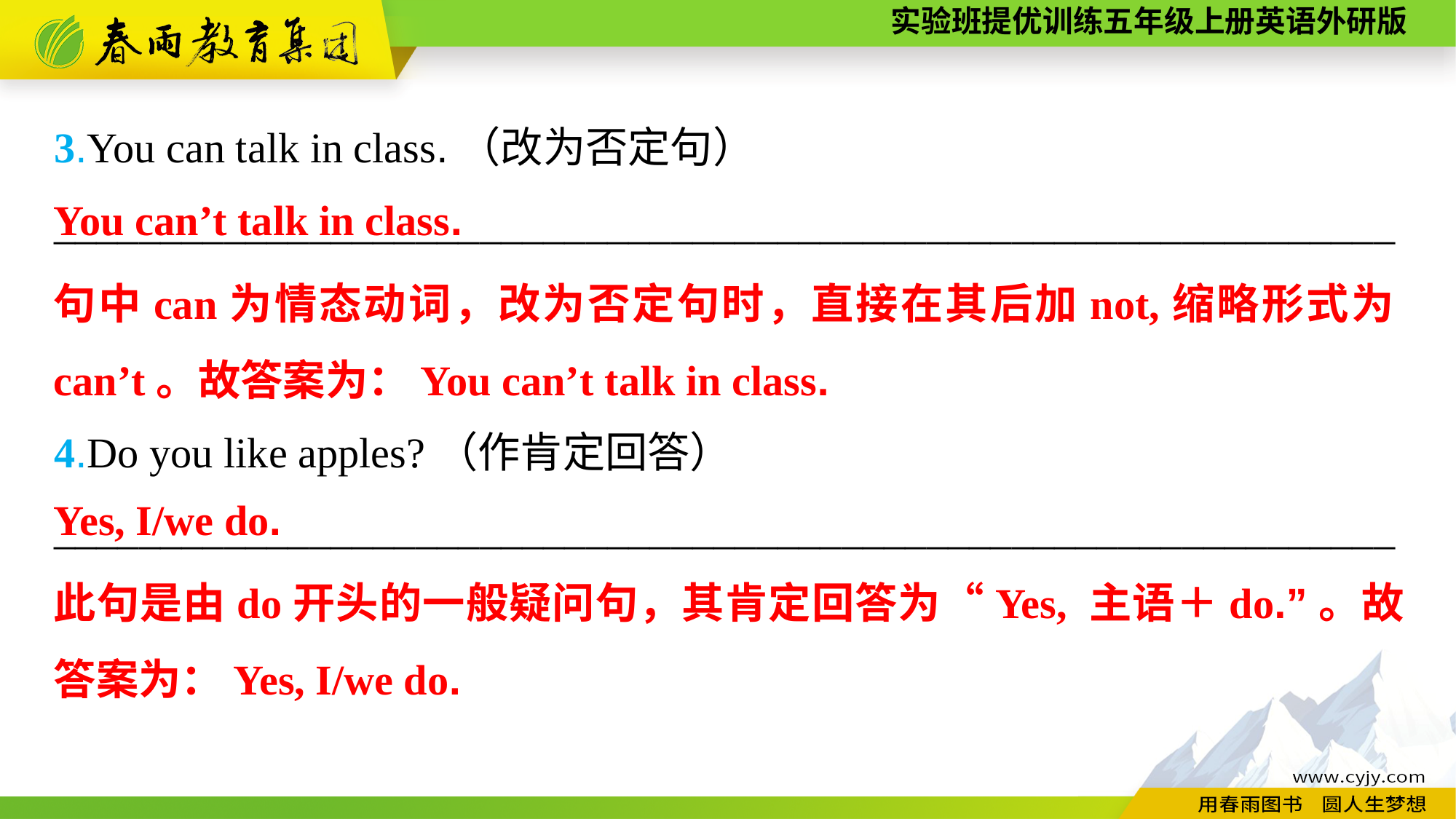

3.You can talk in class.（改为否定句）
_______________________________________________________________

4.Do you like apples?（作肯定回答）
_______________________________________________________________
You can’t talk in class.
句中can为情态动词，改为否定句时，直接在其后加not,缩略形式为can’t。故答案为：You can’t talk in class.
Yes, I/we do.
此句是由do开头的一般疑问句，其肯定回答为“Yes, 主语＋do.”。故答案为：Yes, I/we do.